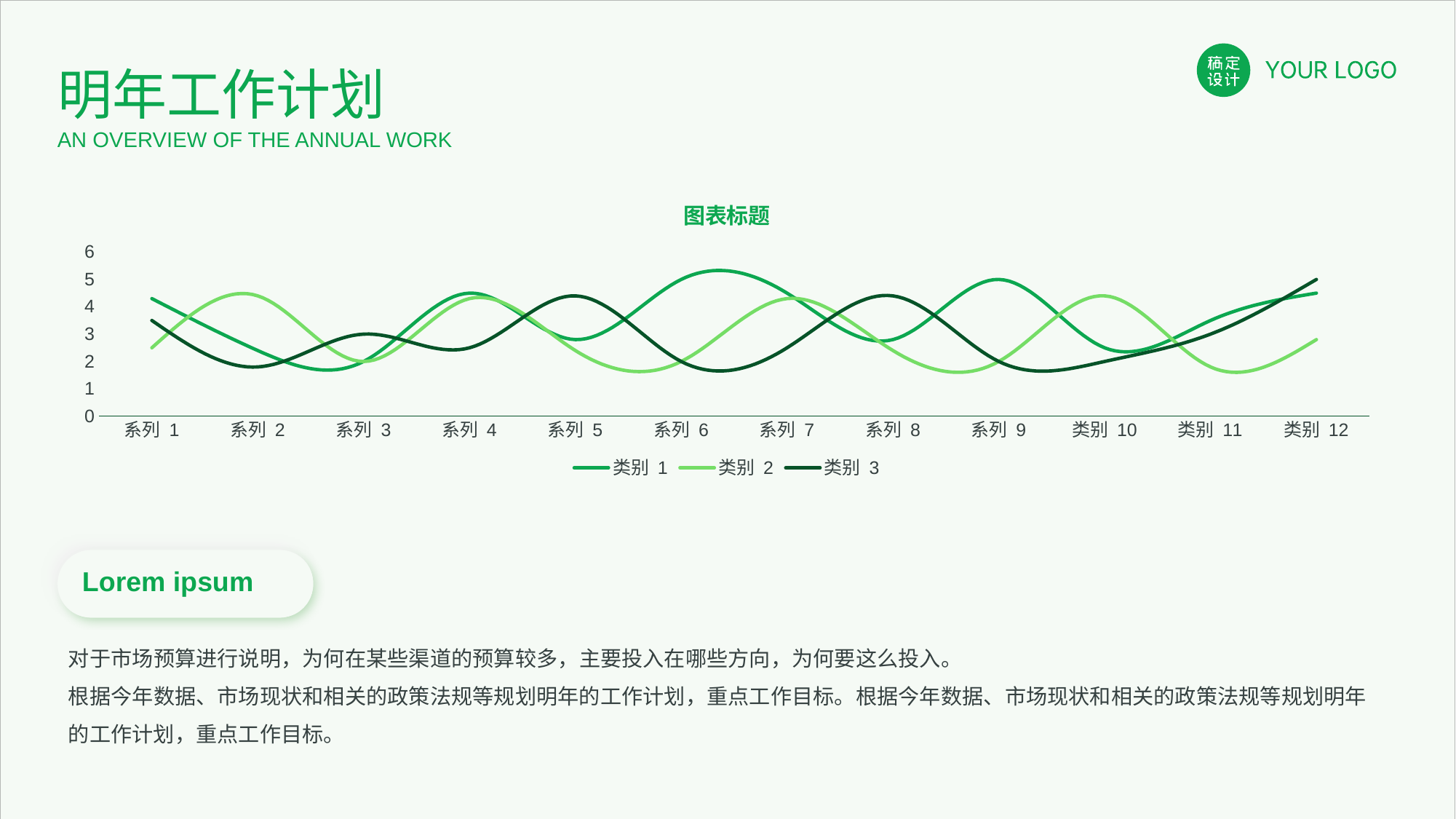

明年工作计划
AN OVERVIEW OF THE ANNUAL WORK

### Chart: 图表标题

| Category | 类别 1 | 类别 2 | 类别 3 |
|---|---|---|---|
| 系列 1 | 4.3 | 2.5 | 3.5 |
| 系列 2 | 2.4 | 4.4 | 1.8 |
| 系列 3 | 2.0 | 2.0 | 3.0 |
| 系列 4 | 4.5 | 4.3 | 2.5 |
| 系列 5 | 2.8 | 2.4 | 4.4 |
| 系列 6 | 5.0 | 2.0 | 2.0 |
| 系列 7 | 4.5 | 4.3 | 2.5 |
| 系列 8 | 2.8 | 2.4 | 4.4 |
| 系列 9 | 5.0 | 2.0 | 2.0 |
| 类别 10 | 2.5 | 4.4 | 2.0 |
| 类别 11 | 3.5 | 1.8 | 3.0 |
| 类别 12 | 4.5 | 2.8 | 5.0 |

Lorem ipsum
对于市场预算进行说明，为何在某些渠道的预算较多，主要投入在哪些方向，为何要这么投入。
根据今年数据、市场现状和相关的政策法规等规划明年的工作计划，重点工作目标。根据今年数据、市场现状和相关的政策法规等规划明年的工作计划，重点工作目标。